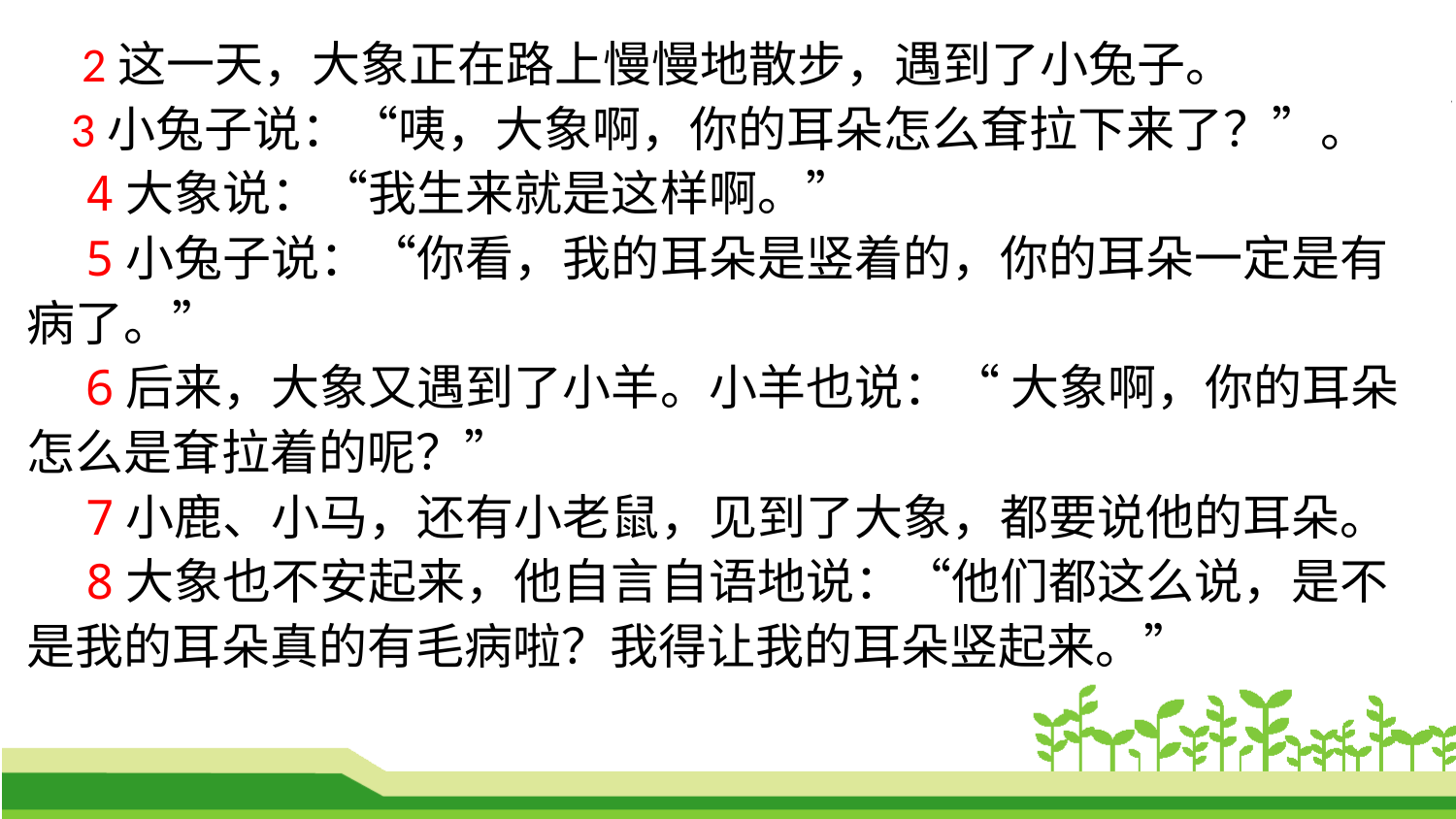

2这一天，大象正在路上慢慢地散步，遇到了小兔子。
    3小兔子说：“咦，大象啊，你的耳朵怎么耷拉下来了？”。
  4大象说：“我生来就是这样啊。”
  5小兔子说：“你看，我的耳朵是竖着的，你的耳朵一定是有病了。”
  6后来，大象又遇到了小羊。小羊也说：“ 大象啊，你的耳朵怎么是耷拉着的呢？”
  7小鹿、小马，还有小老鼠，见到了大象，都要说他的耳朵。
  8大象也不安起来，他自言自语地说：“他们都这么说，是不是我的耳朵真的有毛病啦？我得让我的耳朵竖起来。”